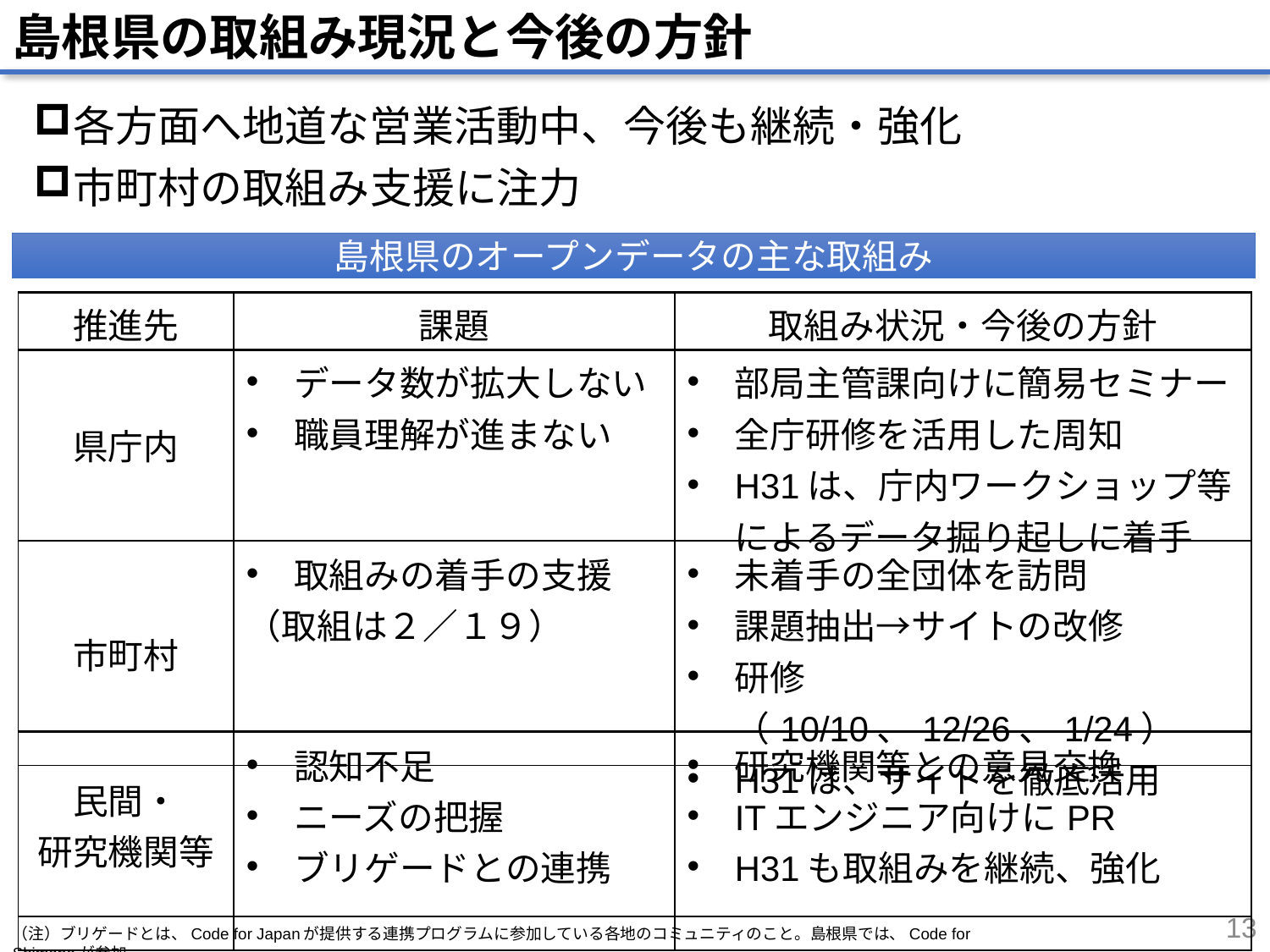

島根県の取組み現況と今後の方針
各方面へ地道な営業活動中、今後も継続・強化
市町村の取組み支援に注力
島根県のオープンデータの主な取組み
| 推進先 | 課題 | 取組み状況・今後の方針 |
| --- | --- | --- |
| 県庁内 | データ数が拡大しない 職員理解が進まない | 部局主管課向けに簡易セミナー 全庁研修を活用した周知 H31は、庁内ワークショップ等によるデータ掘り起しに着手 |
|  |  |  |
|  |  |  |
|  |  |  |
| --- | --- | --- |
|  |  |  |
|  |  |  |
| 民間・ 研究機関等 | 認知不足 ニーズの把握 ブリゲードとの連携 | 研究機関等との意見交換 ITエンジニア向けにPR H31も取組みを継続、強化 |
|  |  |  |
| --- | --- | --- |
|  |  |  |
| 市町村 | 取組みの着手の支援 （取組は２／１９） | 未着手の全団体を訪問 課題抽出→サイトの改修 研修（10/10、12/26、1/24） H31は、サイトを徹底活用 |
|  |  |  |
13
（注）ブリゲードとは、Code for Japanが提供する連携プログラムに参加している各地のコミュニティのこと。島根県では、Code for Shimaneが参加。